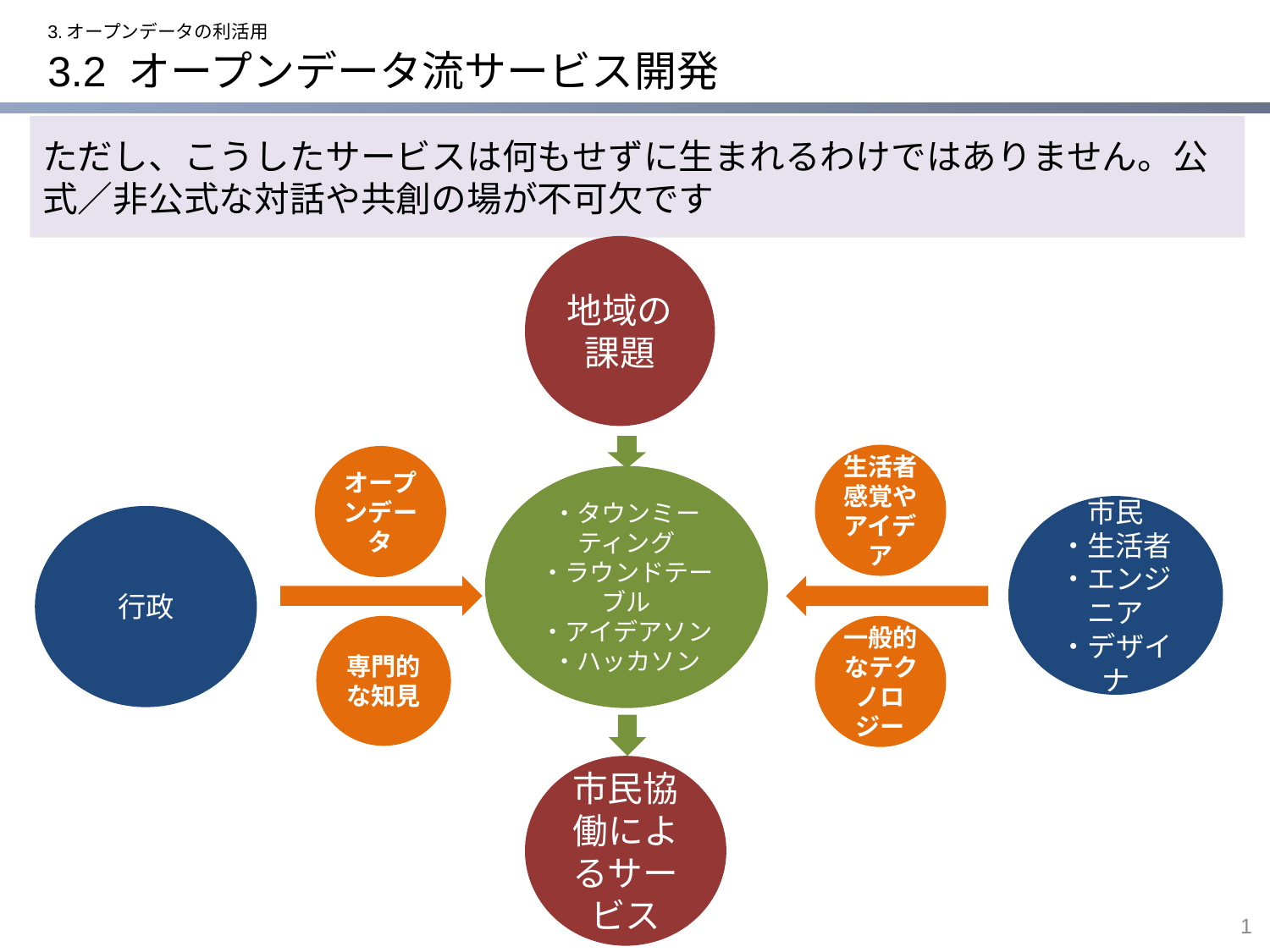

3.オープンデータの利活用
# 3.2 オープンデータ流サービス開発
ただし、こうしたサービスは何もせずに生まれるわけではありません。公式／非公式な対話や共創の場が不可欠です
地域の課題

生活者感覚やアイデア
オープンデータ
・タウンミーティング
・ラウンドテーブル
・アイデアソン
・ハッカソン
市民
・生活者
・エンジニア
・デザイナ
行政

専門的な知見
一般的なテクノロジー

市民協働によるサービス
1